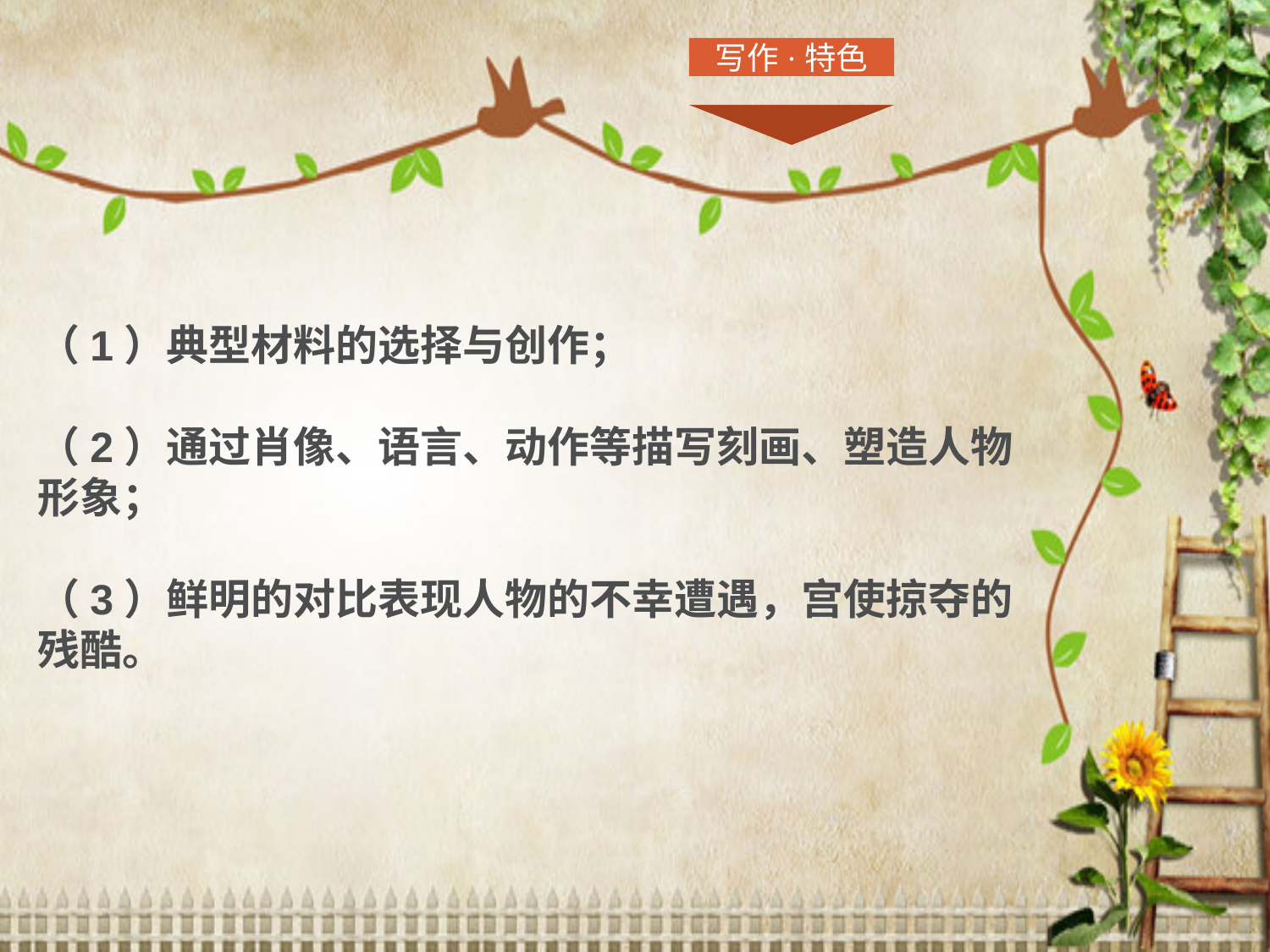

写作·特色

（1）典型材料的选择与创作；

（2）通过肖像、语言、动作等描写刻画、塑造人物形象；

（3）鲜明的对比表现人物的不幸遭遇，宫使掠夺的残酷。